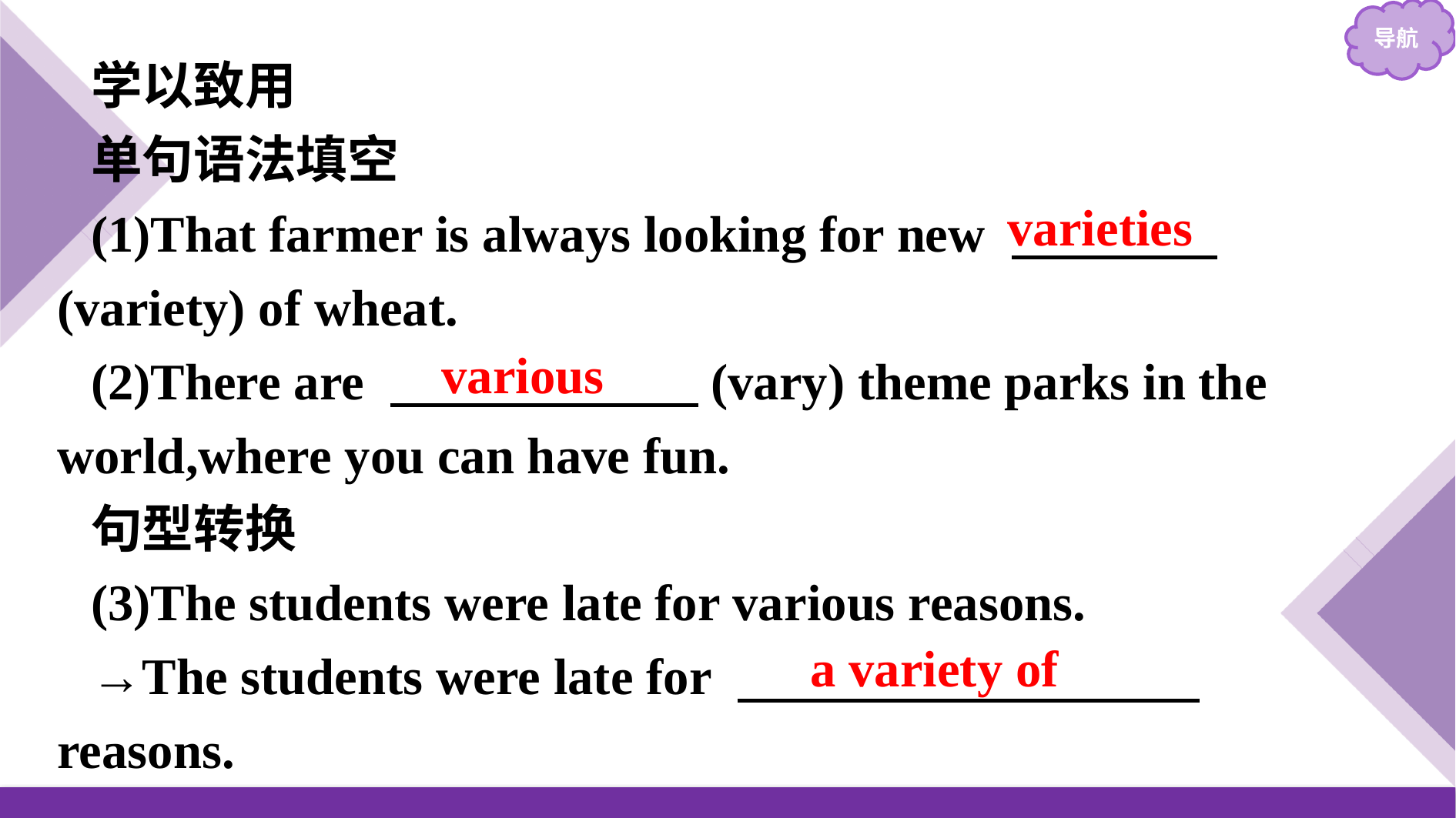

学以致用
单句语法填空
(1)That farmer is always looking for new 　　　　(variety) of wheat.
(2)There are 　　　　　　(vary) theme parks in the world,where you can have fun.
句型转换
(3)The students were late for various reasons.
→The students were late for 　　　　　　　　　reasons.
varieties
various
a variety of